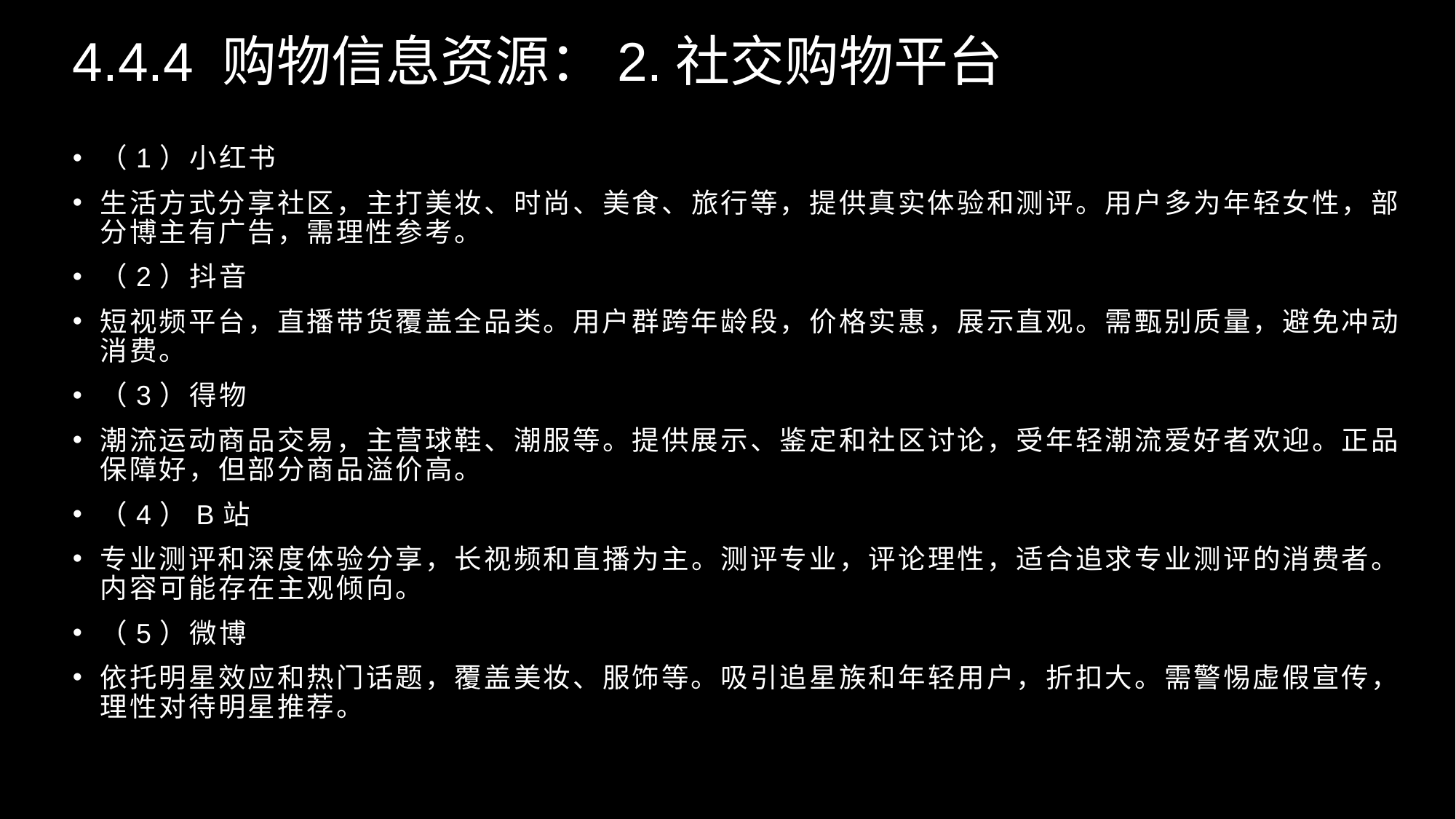

4.4.4 购物信息资源：2.社交购物平台
（1）小红书
生活方式分享社区，主打美妆、时尚、美食、旅行等，提供真实体验和测评。用户多为年轻女性，部分博主有广告，需理性参考。
（2）抖音
短视频平台，直播带货覆盖全品类。用户群跨年龄段，价格实惠，展示直观。需甄别质量，避免冲动消费。
（3）得物
潮流运动商品交易，主营球鞋、潮服等。提供展示、鉴定和社区讨论，受年轻潮流爱好者欢迎。正品保障好，但部分商品溢价高。
（4）B站
专业测评和深度体验分享，长视频和直播为主。测评专业，评论理性，适合追求专业测评的消费者。内容可能存在主观倾向。
（5）微博
依托明星效应和热门话题，覆盖美妆、服饰等。吸引追星族和年轻用户，折扣大。需警惕虚假宣传，理性对待明星推荐。